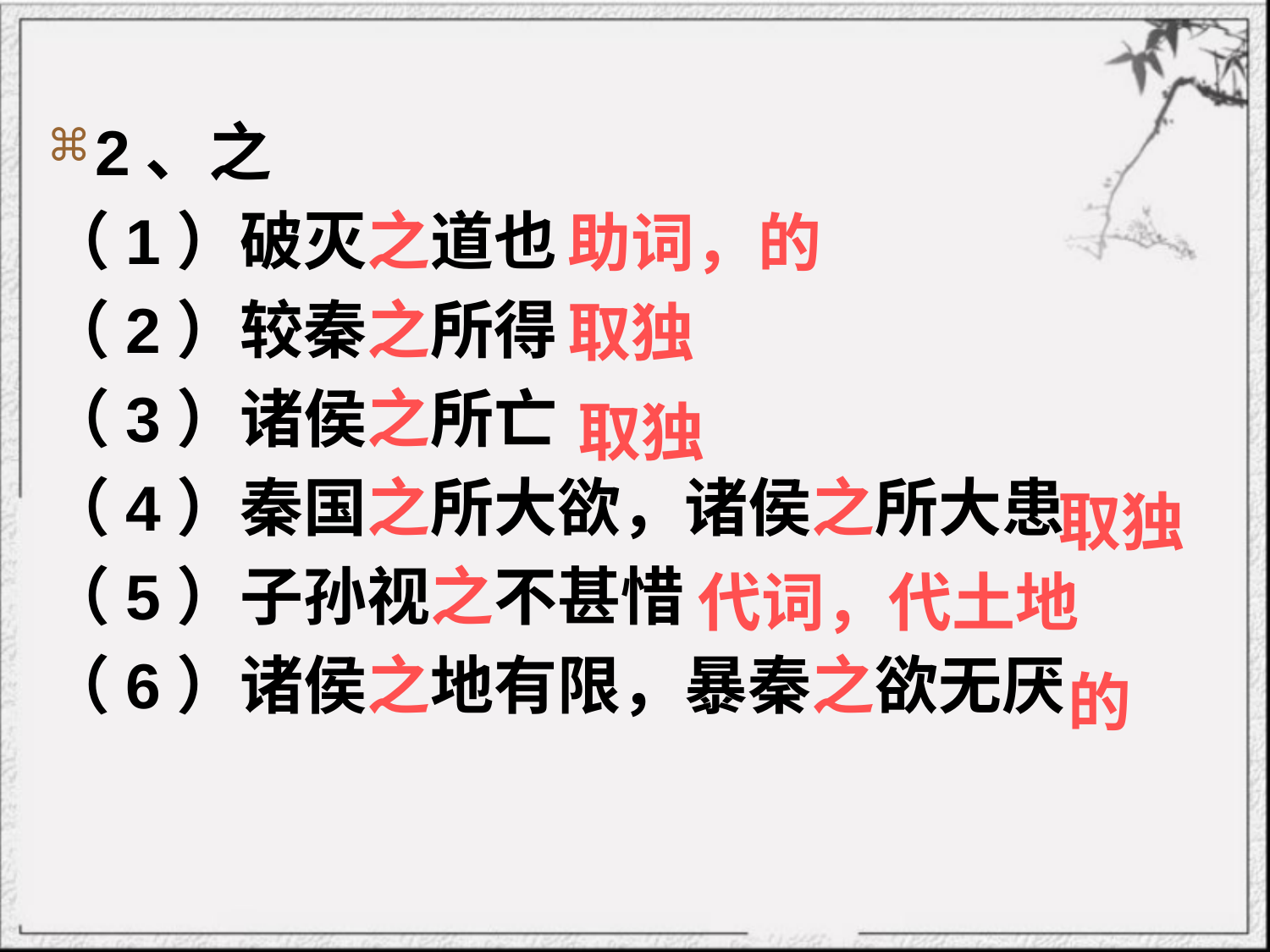

# 2、之
（1）破灭之道也
（2）较秦之所得
（3）诸侯之所亡
（4）秦国之所大欲，诸侯之所大患
（5）子孙视之不甚惜
（6）诸侯之地有限，暴秦之欲无厌

助词，的
取独
取独
取独
代词，代土地
的